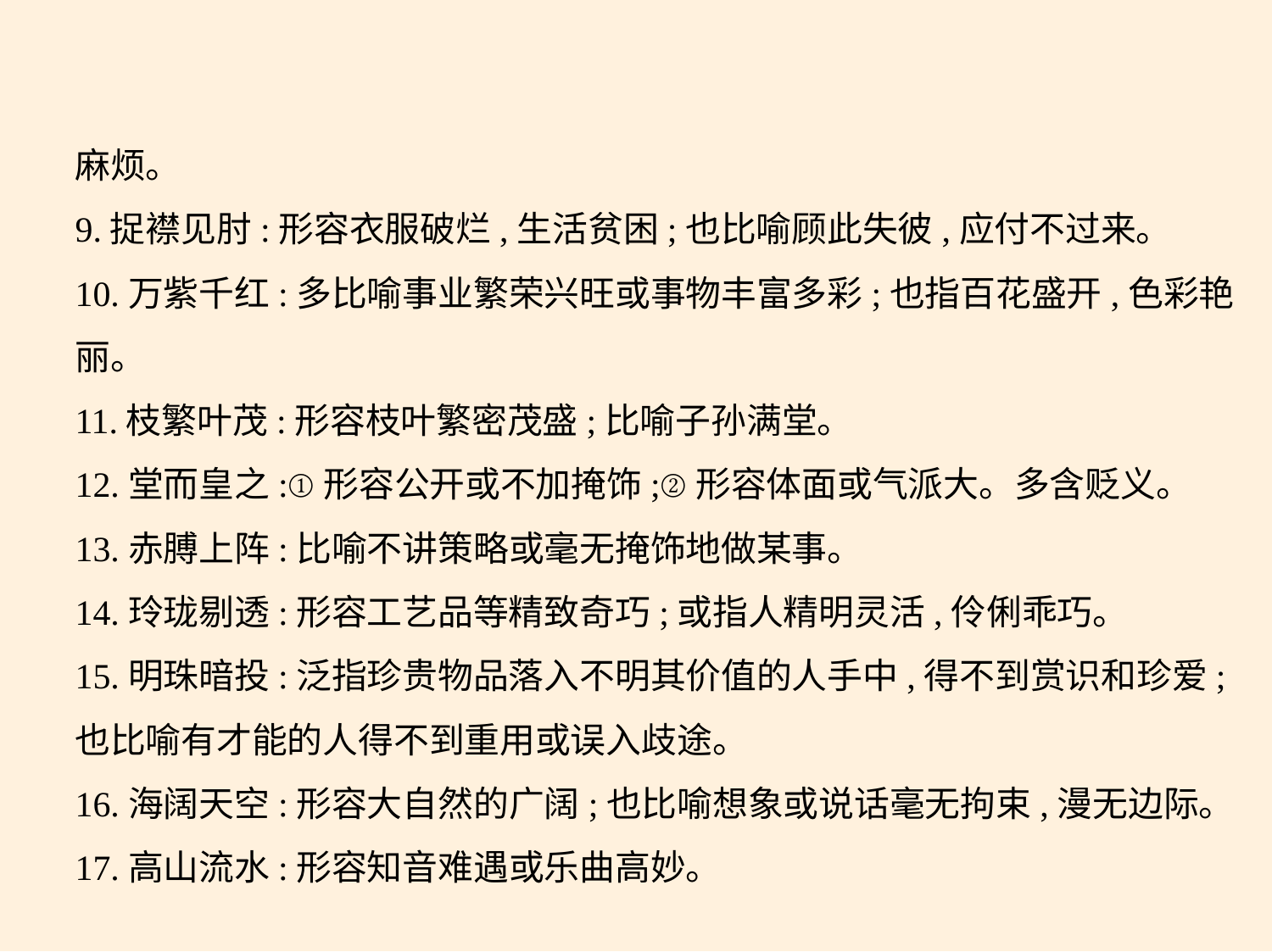

麻烦。
9.捉襟见肘:形容衣服破烂,生活贫困;也比喻顾此失彼,应付不过来。
10.万紫千红:多比喻事业繁荣兴旺或事物丰富多彩;也指百花盛开,色彩艳
丽。
11.枝繁叶茂:形容枝叶繁密茂盛;比喻子孙满堂。
12.堂而皇之:①形容公开或不加掩饰;②形容体面或气派大。多含贬义。
13.赤膊上阵:比喻不讲策略或毫无掩饰地做某事。
14.玲珑剔透:形容工艺品等精致奇巧;或指人精明灵活,伶俐乖巧。
15.明珠暗投:泛指珍贵物品落入不明其价值的人手中,得不到赏识和珍爱;
也比喻有才能的人得不到重用或误入歧途。
16.海阔天空:形容大自然的广阔;也比喻想象或说话毫无拘束,漫无边际。
17.高山流水:形容知音难遇或乐曲高妙。